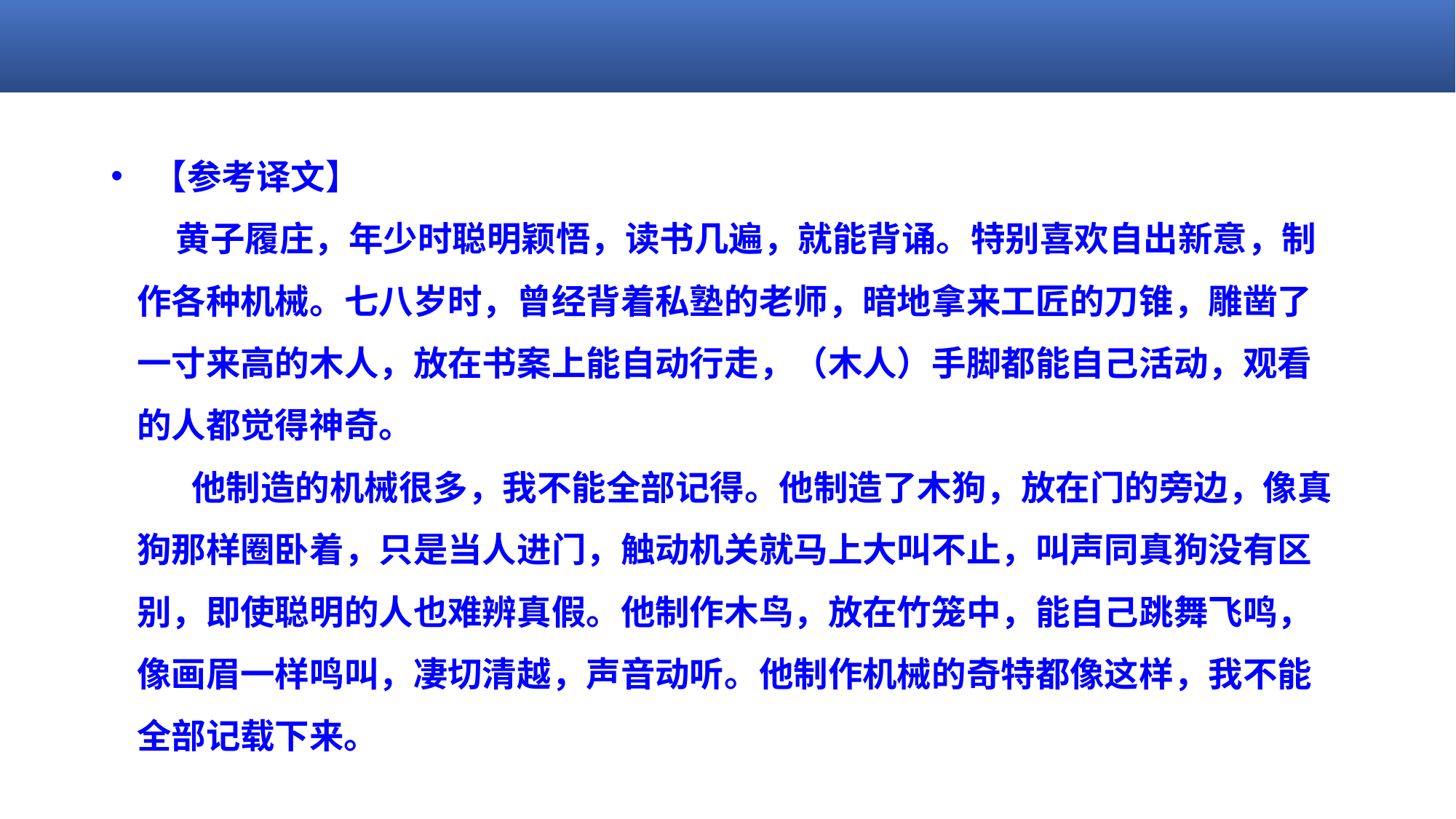

【参考译文】
     黄子履庄，年少时聪明颖悟，读书几遍，就能背诵。特别喜欢自出新意，制作各种机械。七八岁时，曾经背着私塾的老师，暗地拿来工匠的刀锥，雕凿了一寸来高的木人，放在书案上能自动行走，（木人）手脚都能自己活动，观看的人都觉得神奇。
       他制造的机械很多，我不能全部记得。他制造了木狗，放在门的旁边，像真狗那样圈卧着，只是当人进门，触动机关就马上大叫不止，叫声同真狗没有区别，即使聪明的人也难辨真假。他制作木鸟，放在竹笼中，能自己跳舞飞鸣，像画眉一样鸣叫，凄切清越，声音动听。他制作机械的奇特都像这样，我不能全部记载下来。